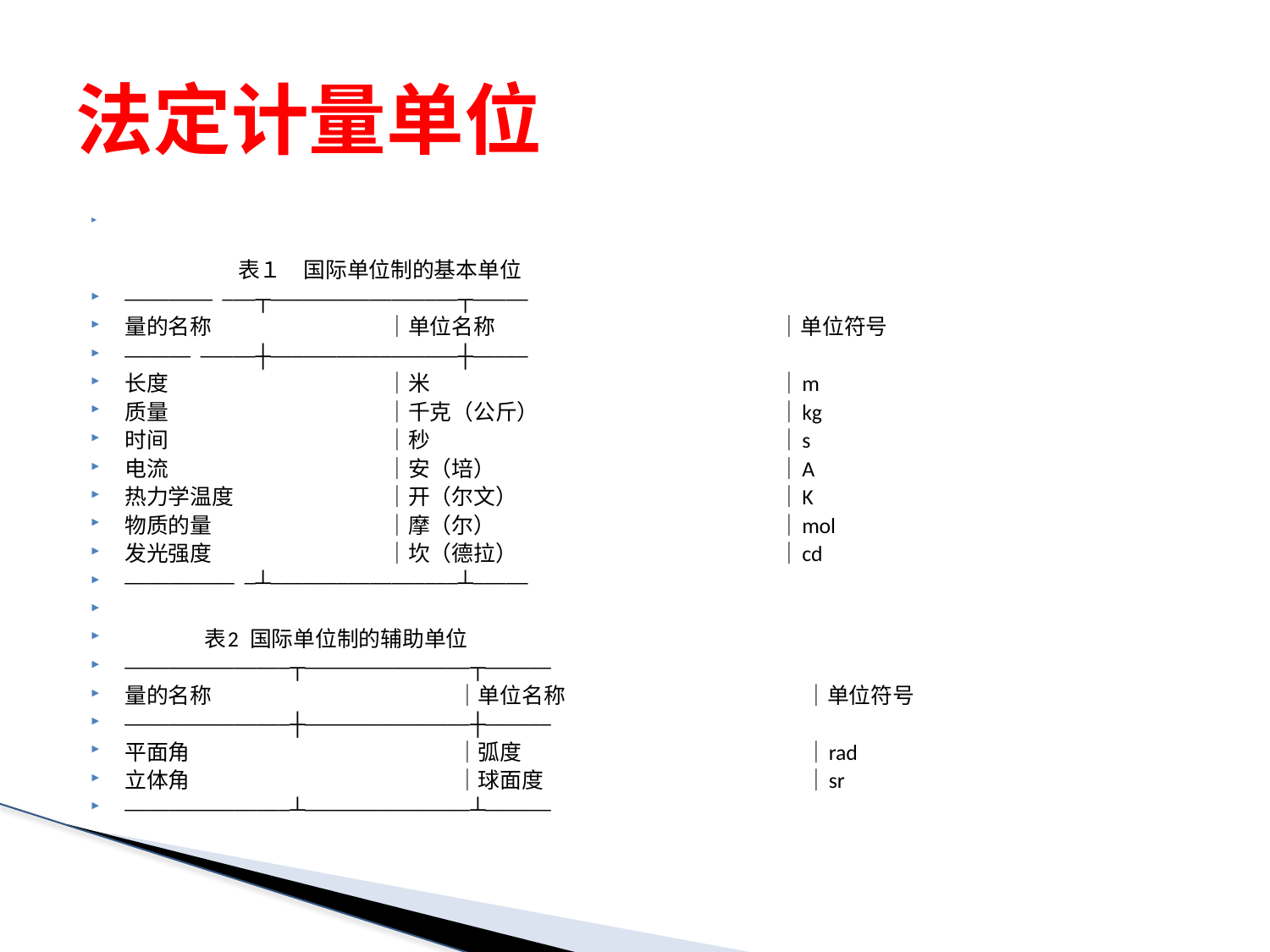

# 法定计量单位
                       表１　国际单位制的基本单位
────────  ───┬─────────────────┬─────
量的名称　　　　　　　　│单位名称　　　　　　　　　　　　　│单位符号
──────  ─────┼─────────────────┼─────
长度　　　　　　　　　　│米　　　　　　　　　　　　　　　　│m
质量　　　　　　　　　　│千克（公斤）　　　　　　　　　　　│kg
时间　　　　　　　　　　│秒　　　　　　　　　　　　　　　　│s
电流　　　　　　　　　　│安（培）　　　　　　　　　　　　　│A
热力学温度　　　　　　　│开（尔文）　　　　　　　　　　　　│K
物质的量　　　　　　　　│摩（尔）　　　　　　　　　　　　　│mol
发光强度　　　　　　　　│坎（德拉）　　　　　　　　　　　　│cd
──────────  ─┴─────────────────┴─────

                表2  国际单位制的辅助单位
───────────────┬───────────────┬──────
量的名称　　　　 　　　　　　　│单位名称　　　　　　　　　　　│单位符号
───────────────┼───────────────┼──────
平面角　　　　 　　　　　　　　│弧度　　　　　　　　　　　　　│rad
立体角　　　　 　　　　　　　　│球面度　　　　　　　　　　　　│sr
───────────────┴───────────────┴──────